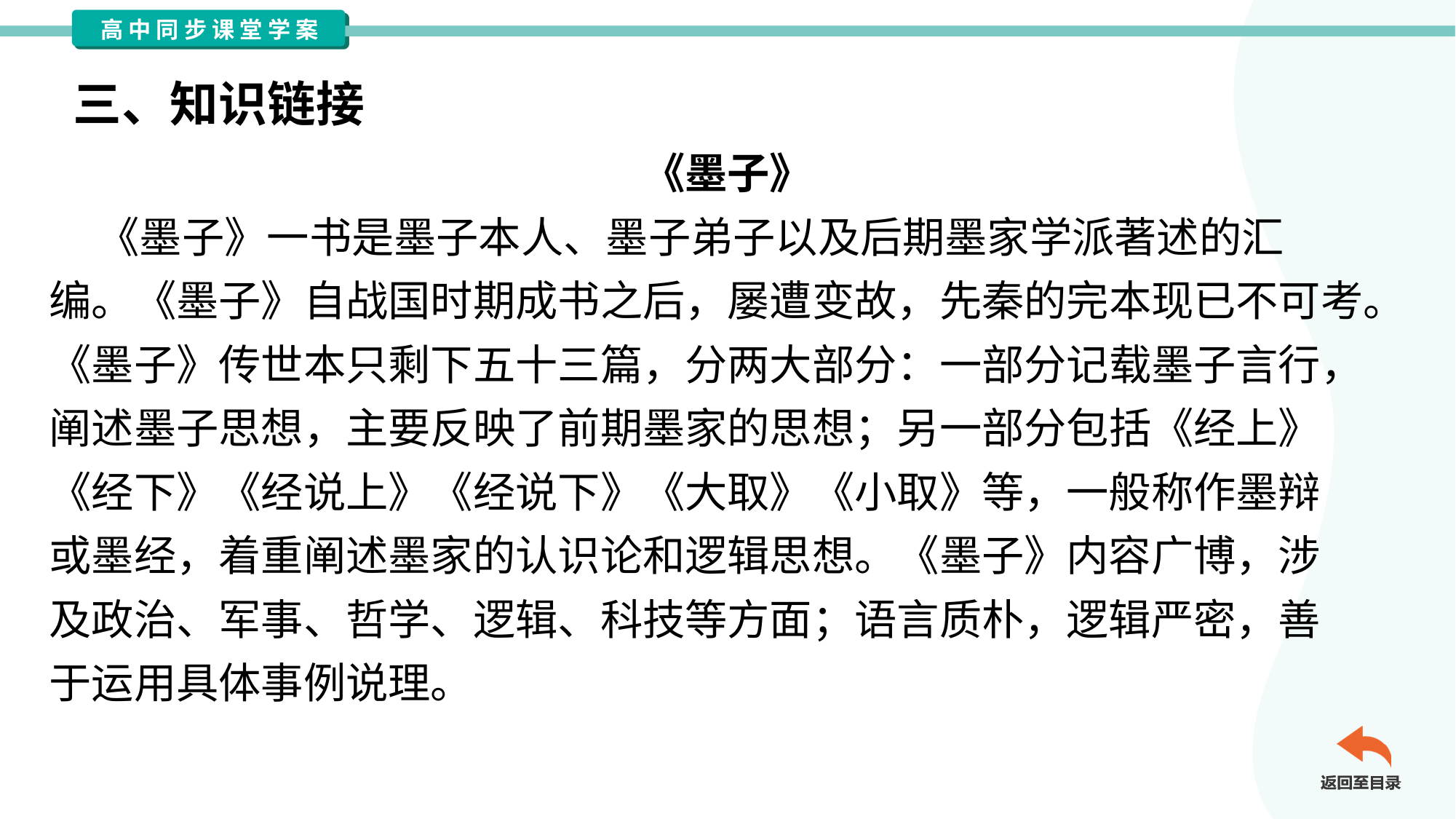

三、知识链接
《墨子》
    《墨子》一书是墨子本人、墨子弟子以及后期墨家学派著述的汇
编。《墨子》自战国时期成书之后，屡遭变故，先秦的完本现已不可考。
《墨子》传世本只剩下五十三篇，分两大部分：一部分记载墨子言行，
阐述墨子思想，主要反映了前期墨家的思想；另一部分包括《经上》
《经下》《经说上》《经说下》《大取》《小取》等，一般称作墨辩
或墨经，着重阐述墨家的认识论和逻辑思想。《墨子》内容广博，涉
及政治、军事、哲学、逻辑、科技等方面；语言质朴，逻辑严密，善
于运用具体事例说理。